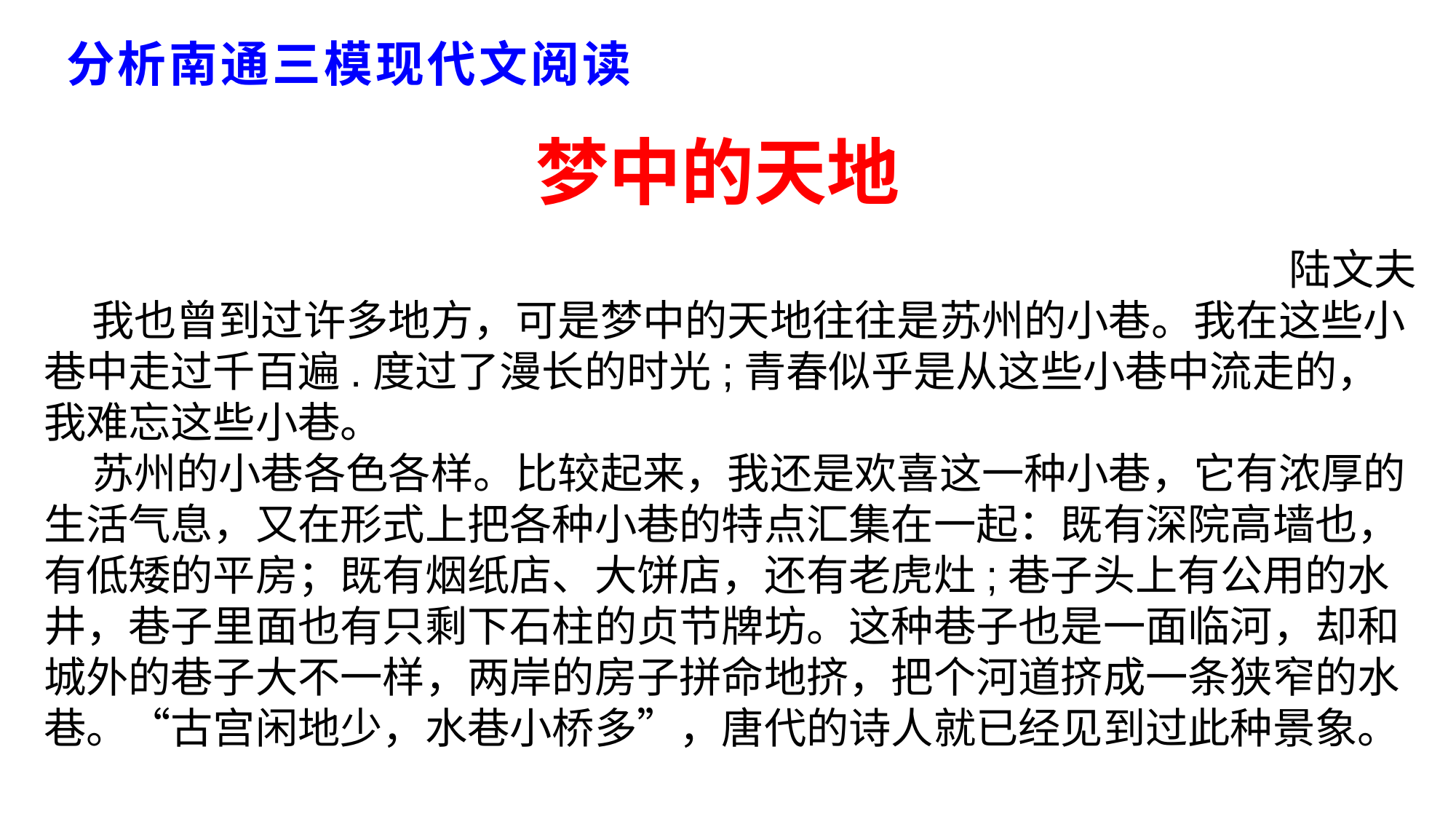

分析南通三模现代文阅读
梦中的天地
陆文夫
    我也曾到过许多地方，可是梦中的天地往往是苏州的小巷。我在这些小巷中走过千百遍.度过了漫长的时光;青春似乎是从这些小巷中流走的，我难忘这些小巷。
    苏州的小巷各色各样。比较起来，我还是欢喜这一种小巷，它有浓厚的生活气息，又在形式上把各种小巷的特点汇集在一起：既有深院高墙也，有低矮的平房；既有烟纸店、大饼店，还有老虎灶;巷子头上有公用的水井，巷子里面也有只剩下石柱的贞节牌坊。这种巷子也是一面临河，却和城外的巷子大不一样，两岸的房子拼命地挤，把个河道挤成一条狭窄的水巷。“古宫闲地少，水巷小桥多”，唐代的诗人就已经见到过此种景象。